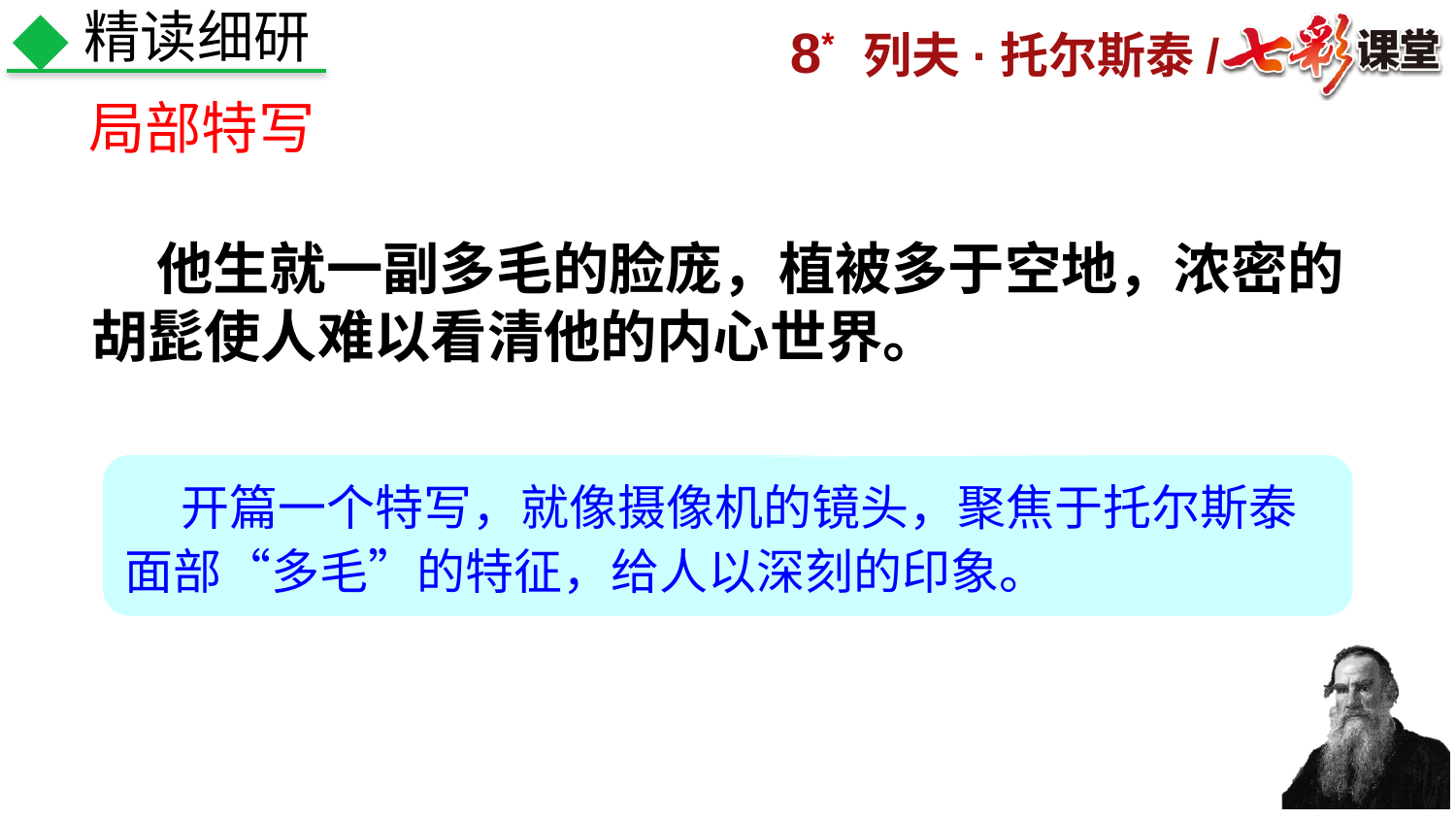

精读细研

局部特写
    他生就一副多毛的脸庞，植被多于空地，浓密的胡髭使人难以看清他的内心世界。
    开篇一个特写，就像摄像机的镜头，聚焦于托尔斯泰面部“多毛”的特征，给人以深刻的印象。